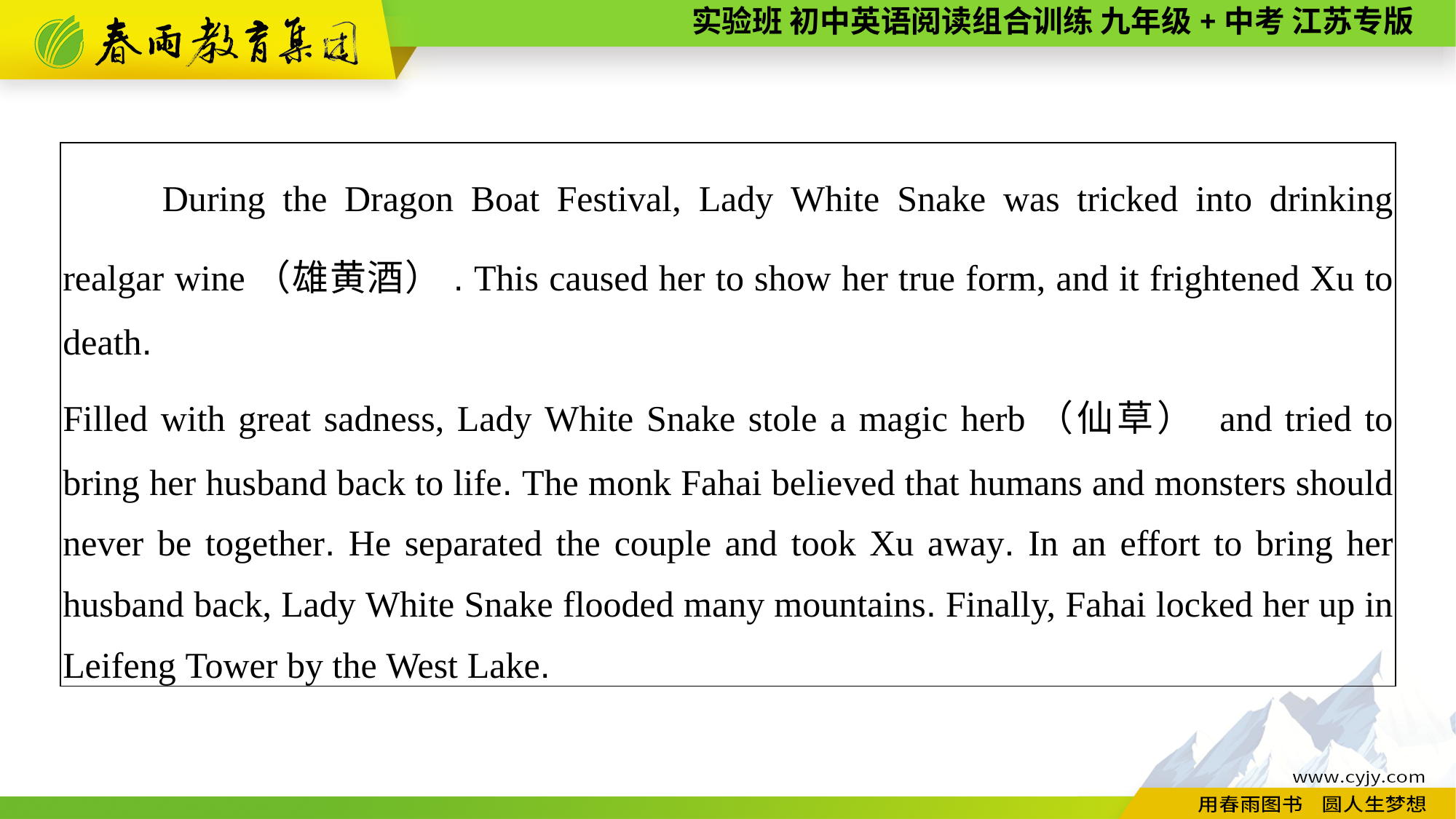

| During the Dragon Boat Festival, Lady White Snake was tricked into drinking realgar wine（雄黄酒）. This caused her to show her true form, and it frightened Xu to death. Filled with great sadness, Lady White Snake stole a magic herb（仙草） and tried to bring her husband back to life. The monk Fahai believed that humans and monsters should never be together. He separated the couple and took Xu away. In an effort to bring her husband back, Lady White Snake flooded many mountains. Finally, Fahai locked her up in Leifeng Tower by the West Lake. |
| --- |